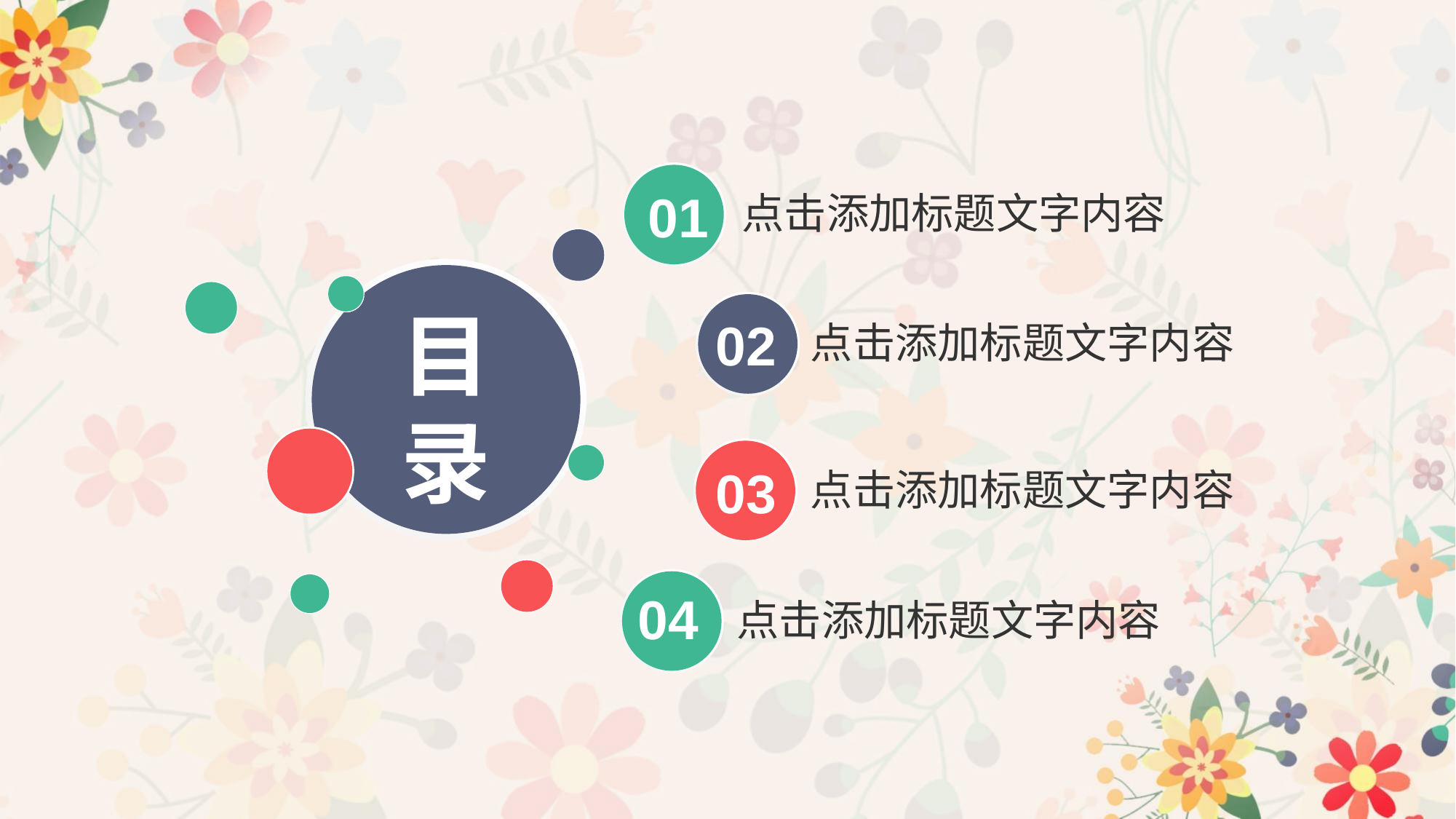

01
点击添加标题文字内容

目
录
02
点击添加标题文字内容

03
点击添加标题文字内容

04
点击添加标题文字内容